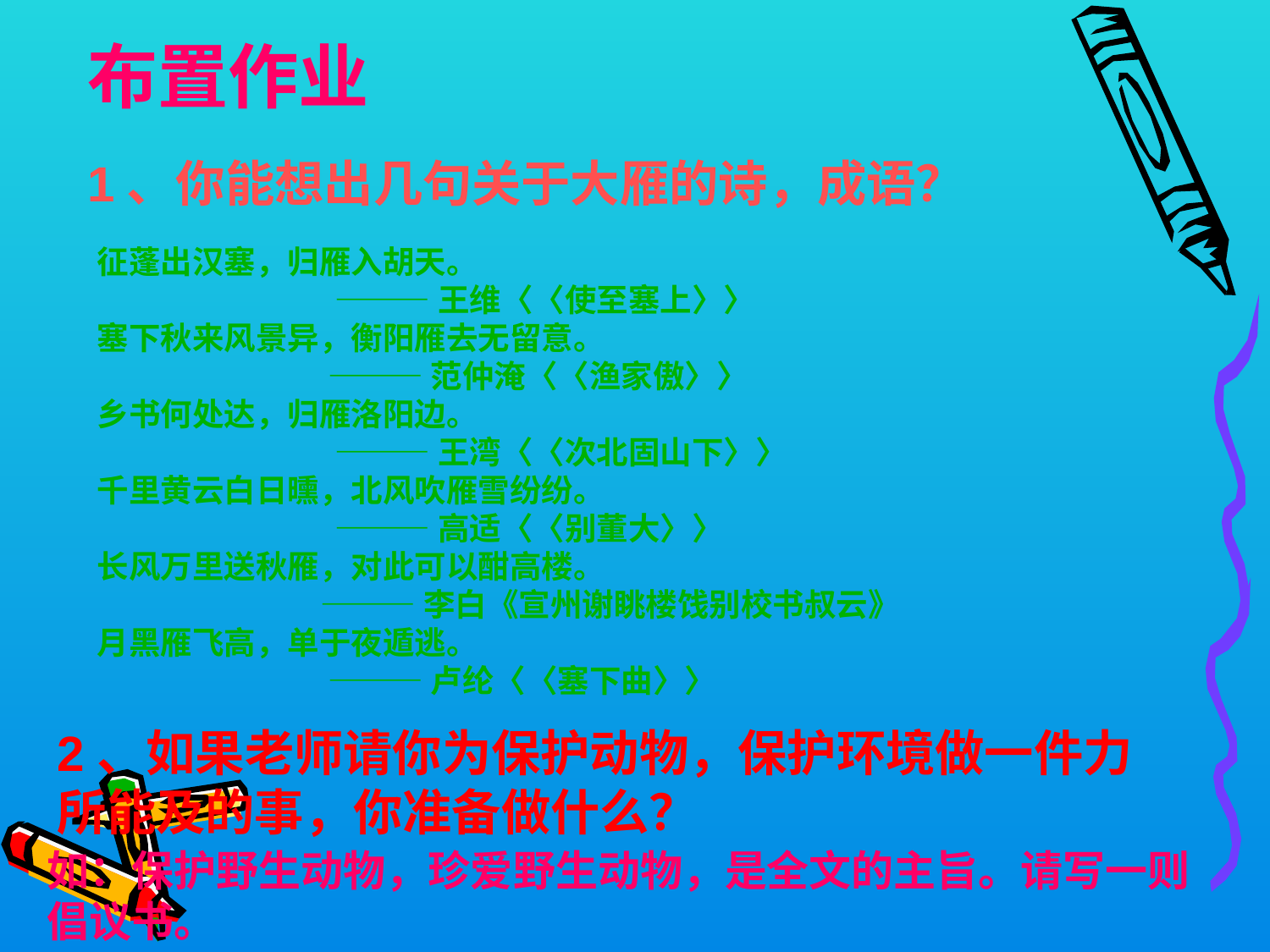

布置作业
1、你能想出几句关于大雁的诗，成语？
征蓬出汉塞，归雁入胡天。
                                 ———王维〈〈使至塞上〉〉
塞下秋来风景异，衡阳雁去无留意。
                                ———范仲淹〈〈渔家傲〉〉
乡书何处达，归雁洛阳边。
                                 ———王湾〈〈次北固山下〉〉
千里黄云白日曛，北风吹雁雪纷纷。
                                 ———高适〈〈别董大〉〉
长风万里送秋雁，对此可以酣高楼。
                               ———李白《宣州谢眺楼饯别校书叔云》
月黑雁飞高，单于夜遁逃。
                                ———卢纶〈〈塞下曲〉〉
2、如果老师请你为保护动物，保护环境做一件力所能及的事，你准备做什么？
如：保护野生动物，珍爱野生动物，是全文的主旨。请写一则倡议书。